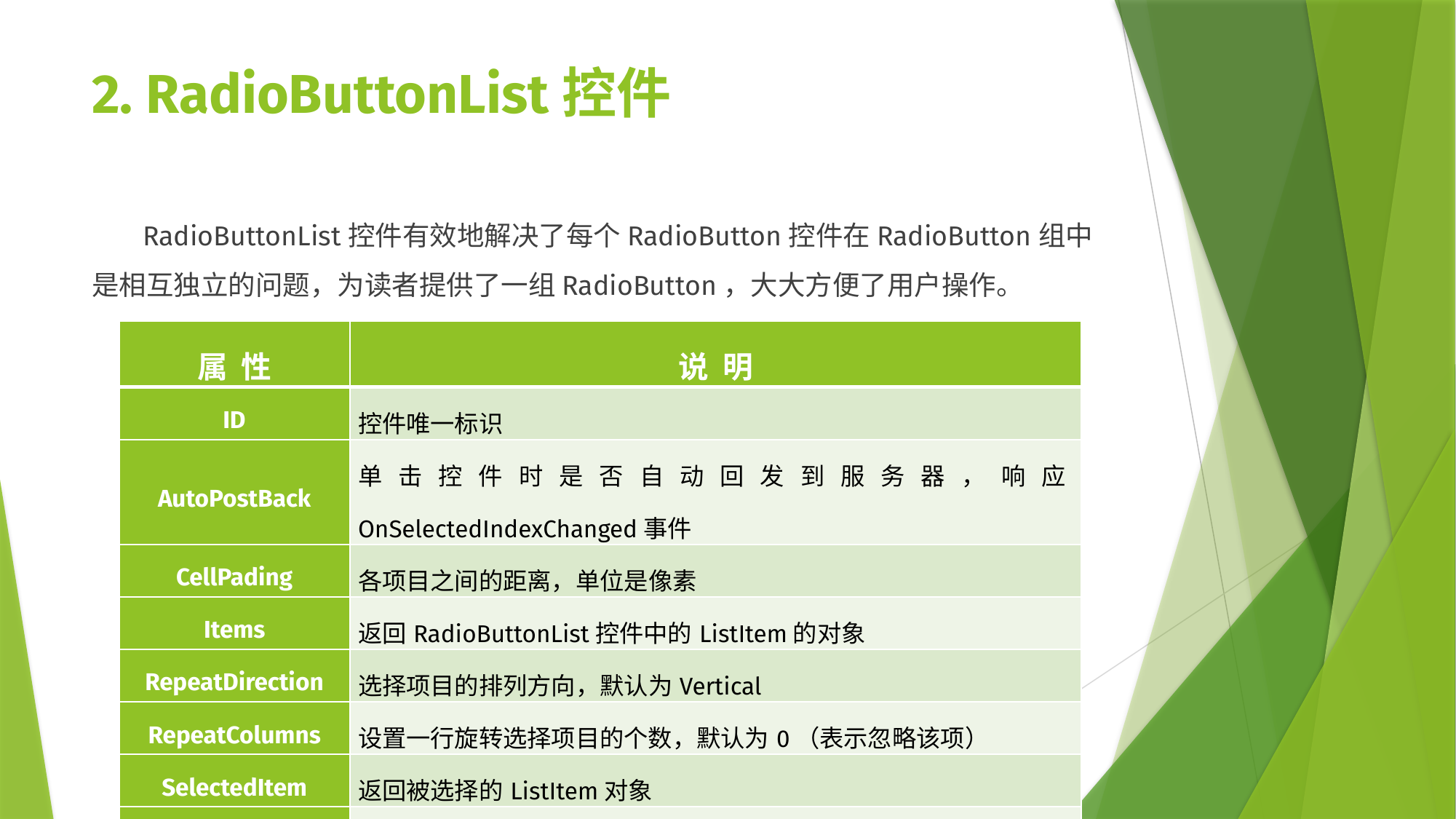

# 2. RadioButtonList控件
       RadioButtonList控件有效地解决了每个RadioButton控件在RadioButton组中是相互独立的问题，为读者提供了一组RadioButton，大大方便了用户操作。
| 属 性 | 说 明 |
| --- | --- |
| ID | 控件唯一标识 |
| AutoPostBack | 单击控件时是否自动回发到服务器，响应OnSelectedIndexChanged事件 |
| CellPading | 各项目之间的距离，单位是像素 |
| Items | 返回RadioButtonList控件中的ListItem的对象 |
| RepeatDirection | 选择项目的排列方向，默认为Vertical |
| RepeatColumns | 设置一行旋转选择项目的个数，默认为0（表示忽略该项） |
| SelectedItem | 返回被选择的ListItem对象 |
| TextAlign | 设置各项目所显示文字在按钮左边还是右边，默认Right |